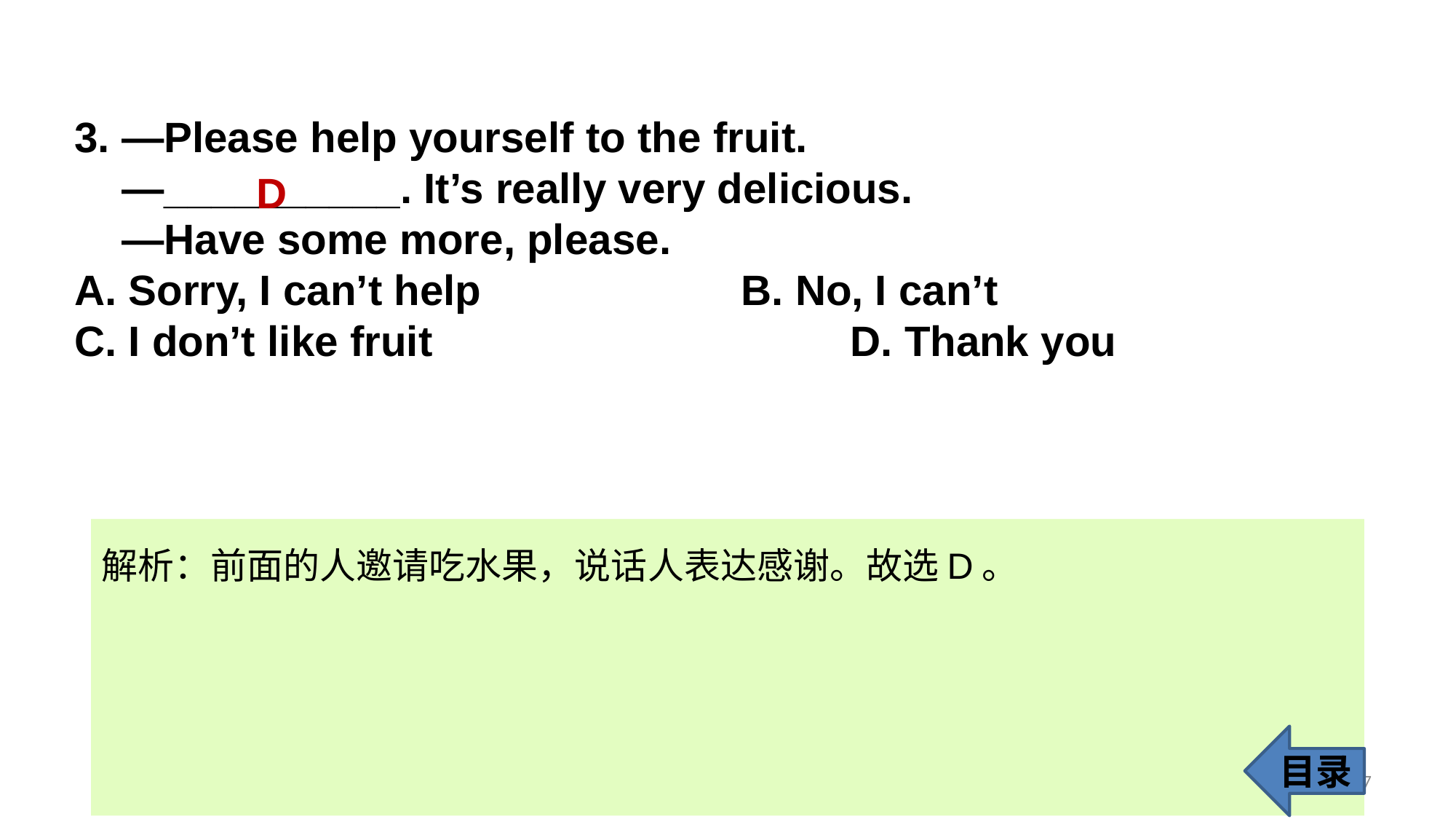

3. —Please help yourself to the fruit.
    —__________. It’s really very delicious.
    —Have some more, please.
A. Sorry, I can’t help 			 B. No, I can’t
C. I don’t like fruit				 D. Thank you
D

解析：前面的人邀请吃水果，说话人表达感谢。故选D。
目录
7